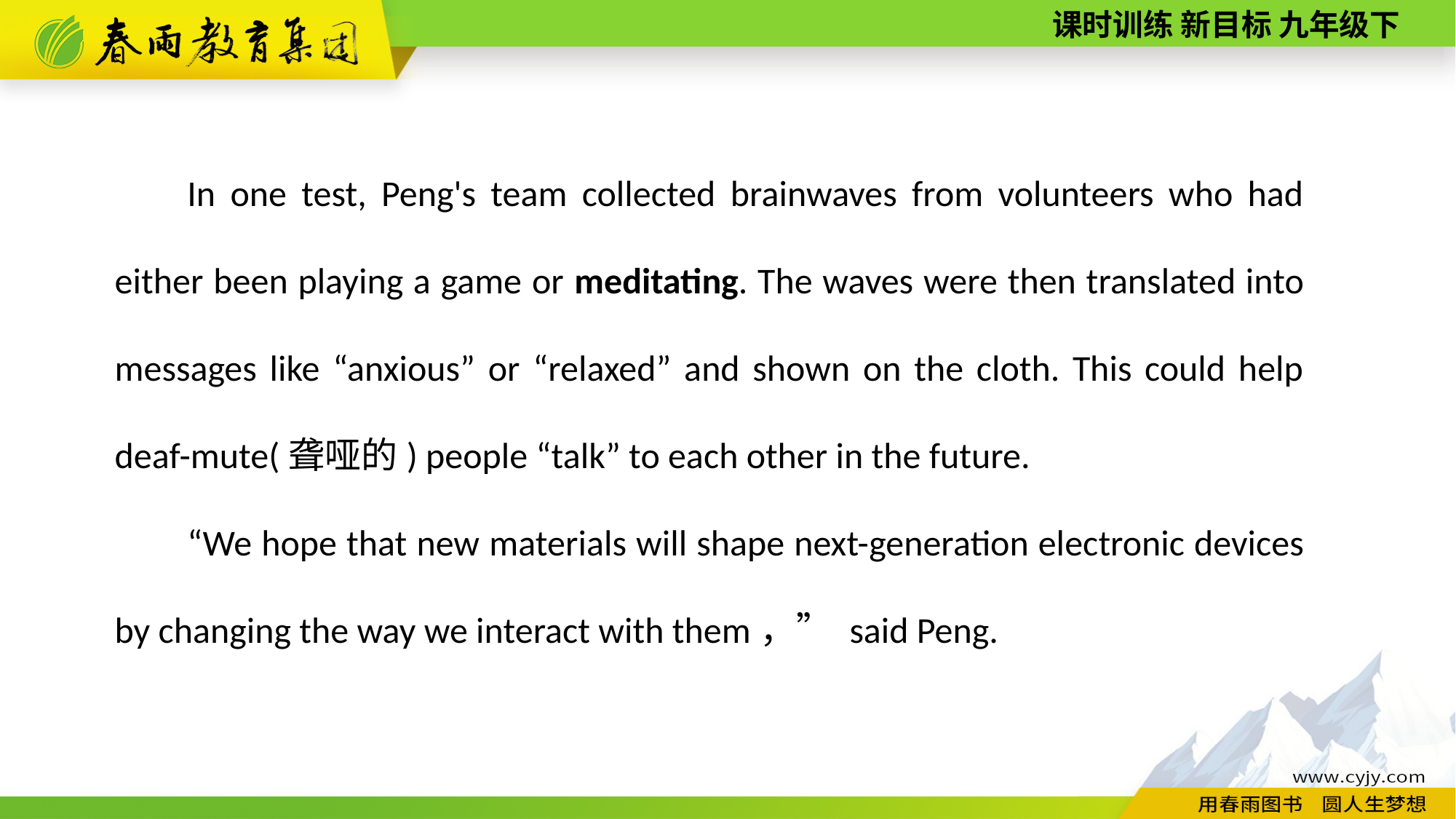

In one test, Peng's team collected brainwaves from volunteers who had either been playing a game or meditating. The waves were then translated into messages like “anxious” or “relaxed” and shown on the cloth. This could help deaf­-mute(聋哑的) people “talk” to each other in the future.
“We hope that new materials will shape next-­generation electronic devices by changing the way we interact with them，” said Peng.